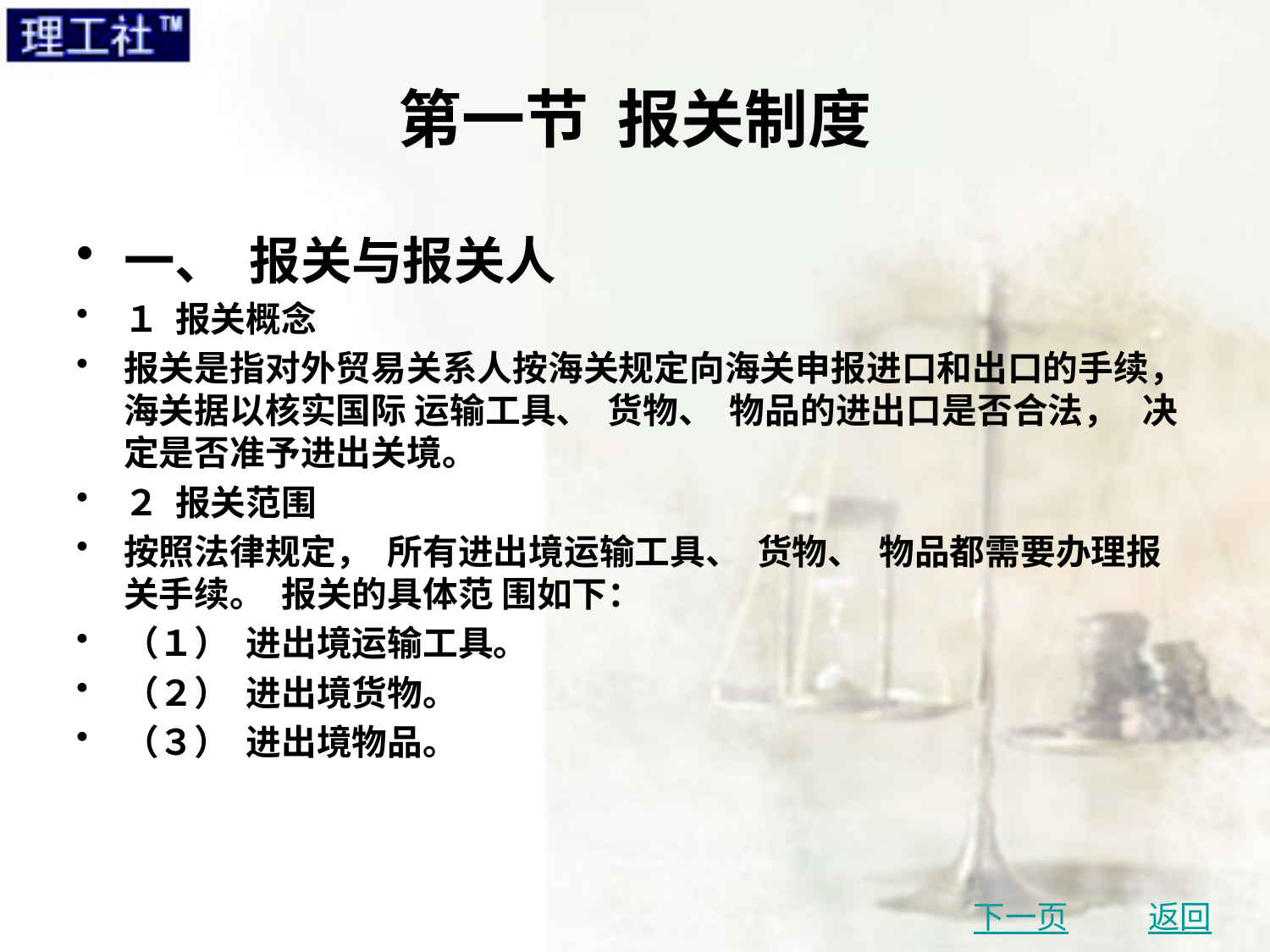

# 第一节  报关制度
一、  报关与报关人
１  报关概念
报关是指对外贸易关系人按海关规定向海关申报进口和出口的手续， 海关据以核实国际 运输工具、  货物、  物品的进出口是否合法，   决定是否准予进出关境。
２  报关范围
按照法律规定，  所有进出境运输工具、  货物、  物品都需要办理报关手续。  报关的具体范 围如下：
（１）  进出境运输工具。
（２）  进出境货物。
（３）  进出境物品。

下一页
返回